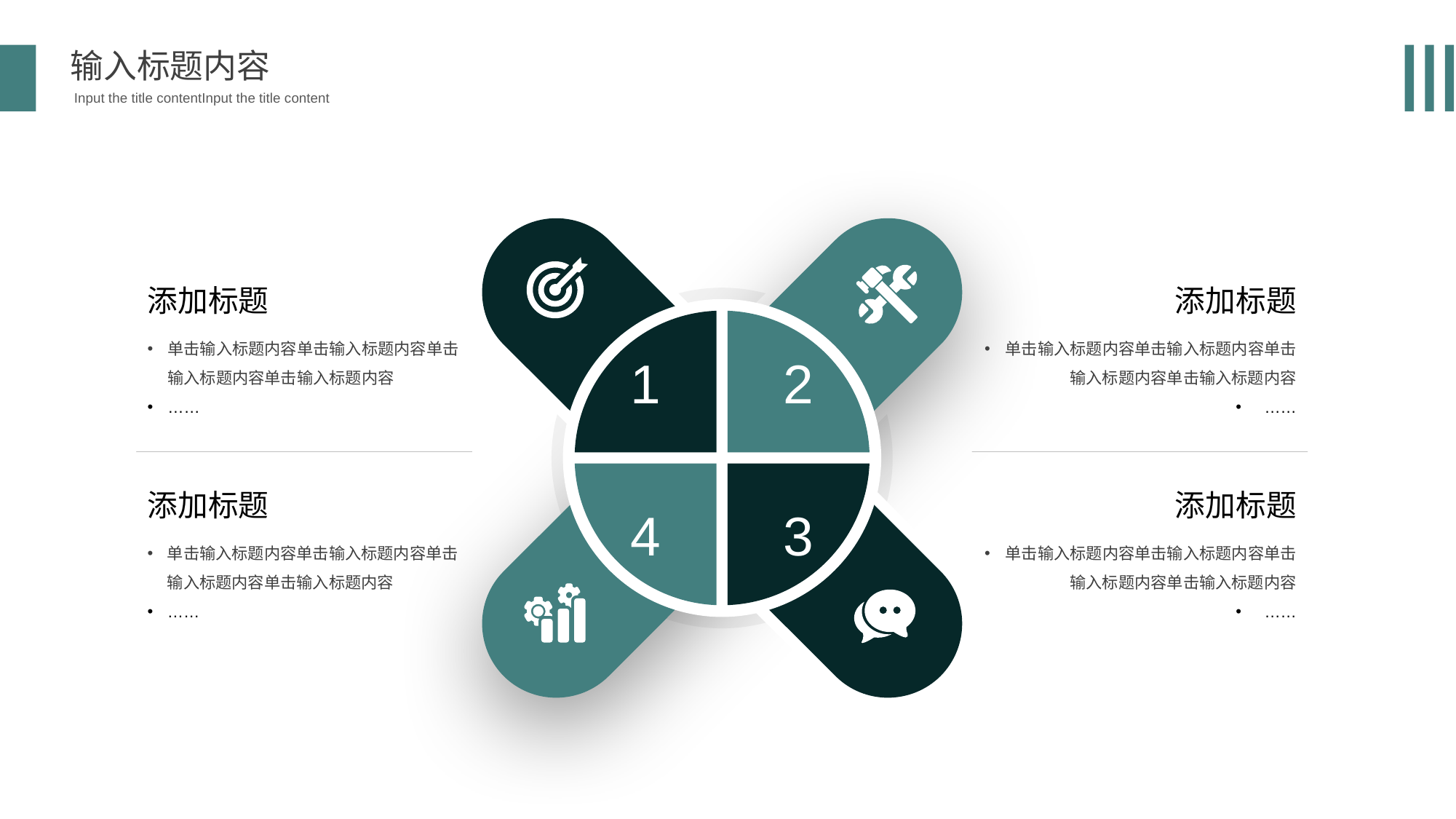

输入标题内容
Input the title contentInput the title content

添加标题
单击输入标题内容单击输入标题内容单击输入标题内容单击输入标题内容
……
添加标题
单击输入标题内容单击输入标题内容单击输入标题内容单击输入标题内容
……

1
2

4
3
添加标题
单击输入标题内容单击输入标题内容单击输入标题内容单击输入标题内容
……
添加标题
单击输入标题内容单击输入标题内容单击输入标题内容单击输入标题内容
……